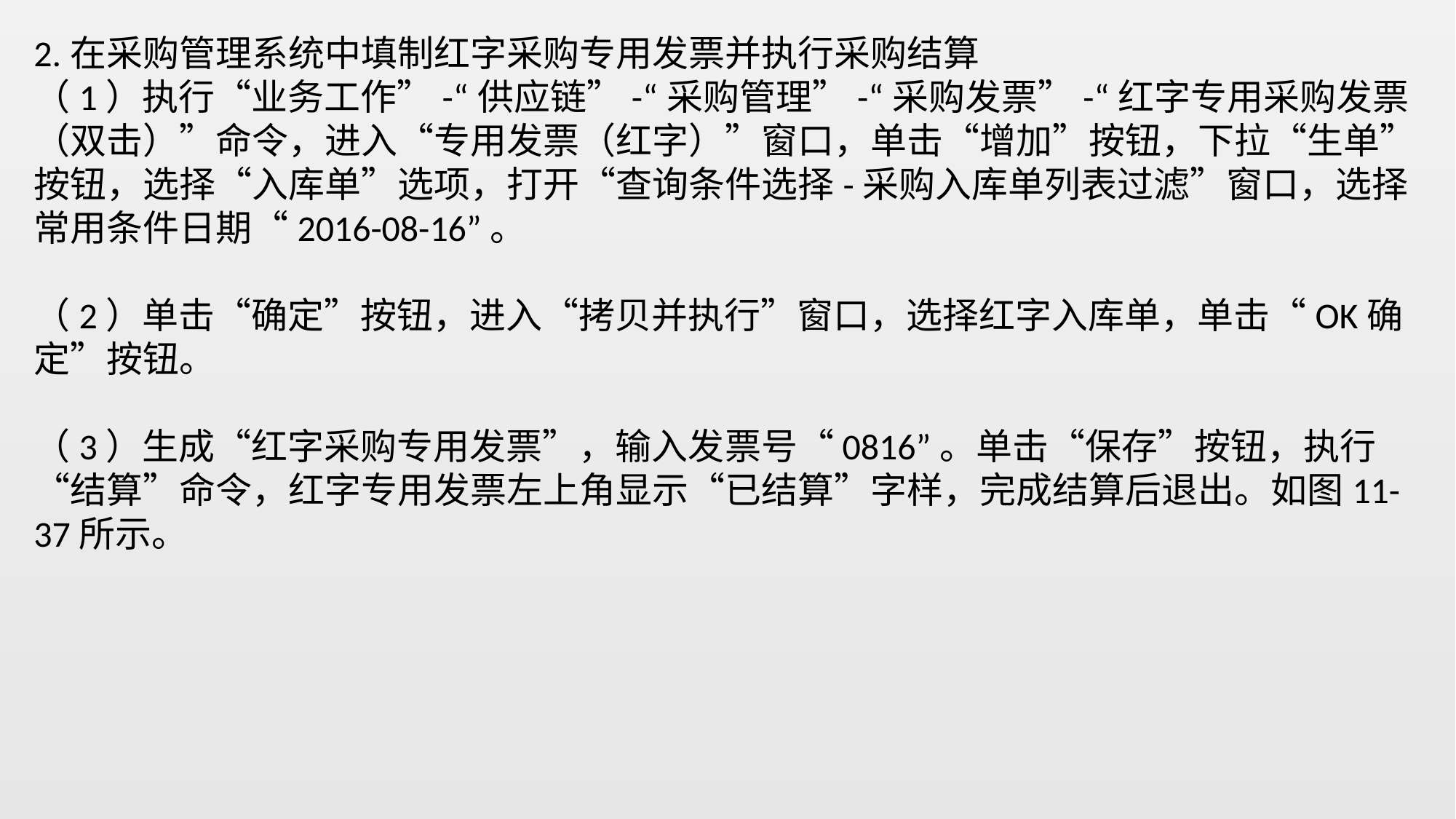

2.在采购管理系统中填制红字采购专用发票并执行采购结算
（1）执行“业务工作”-“供应链”-“采购管理”-“采购发票”-“红字专用采购发票（双击）”命令，进入“专用发票（红字）”窗口，单击“增加”按钮，下拉“生单”按钮，选择“入库单”选项，打开“查询条件选择-采购入库单列表过滤”窗口，选择常用条件日期“2016-08-16”。

（2）单击“确定”按钮，进入“拷贝并执行”窗口，选择红字入库单，单击“OK确定”按钮。

（3）生成“红字采购专用发票”，输入发票号“0816”。单击“保存”按钮，执行“结算”命令，红字专用发票左上角显示“已结算”字样，完成结算后退出。如图11-37所示。